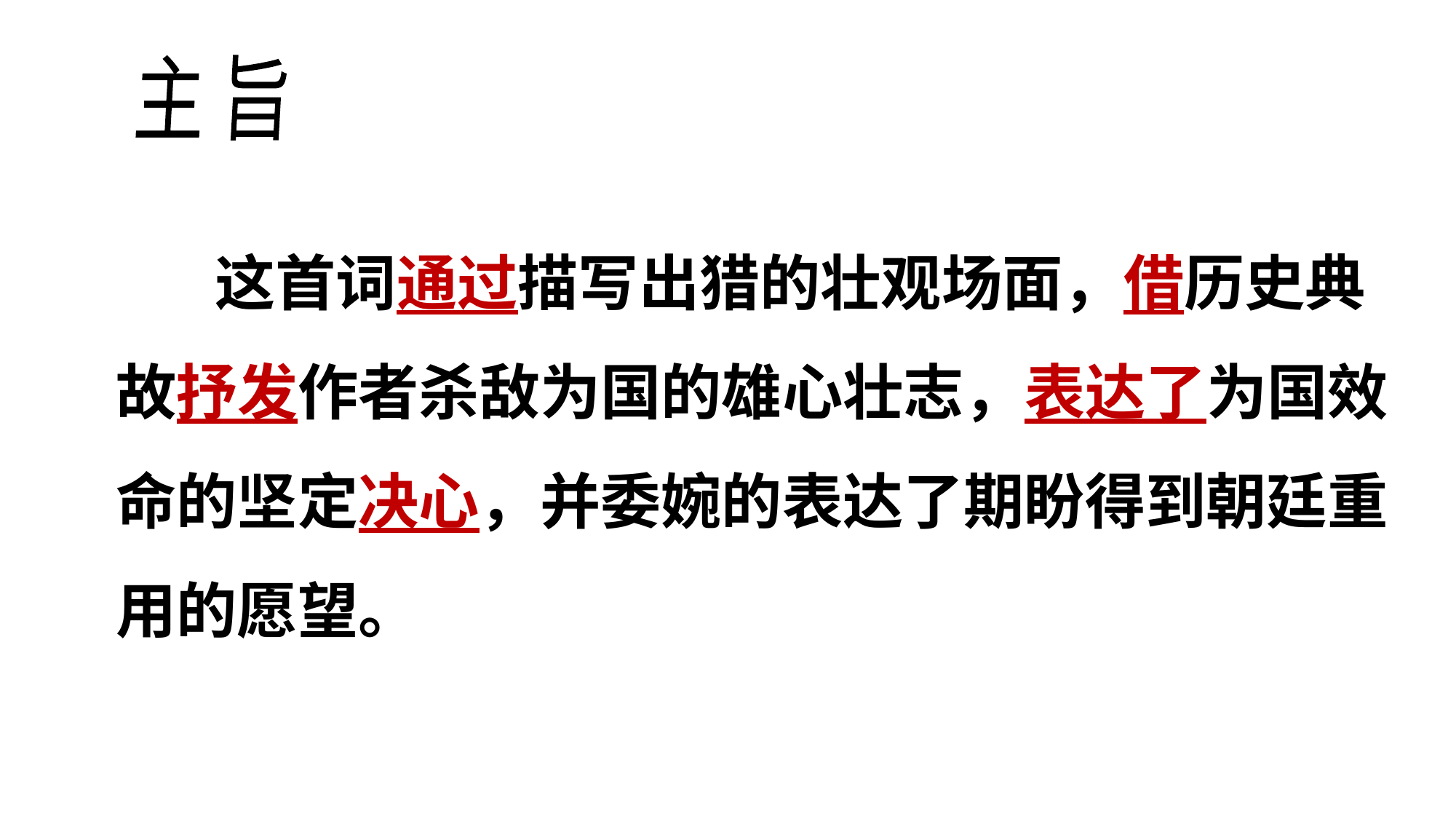

主 旨
        这首词通过描写出猎的壮观场面，借历史典故抒发作者杀敌为国的雄心壮志，表达了为国效命的坚定决心，并委婉的表达了期盼得到朝廷重用的愿望。